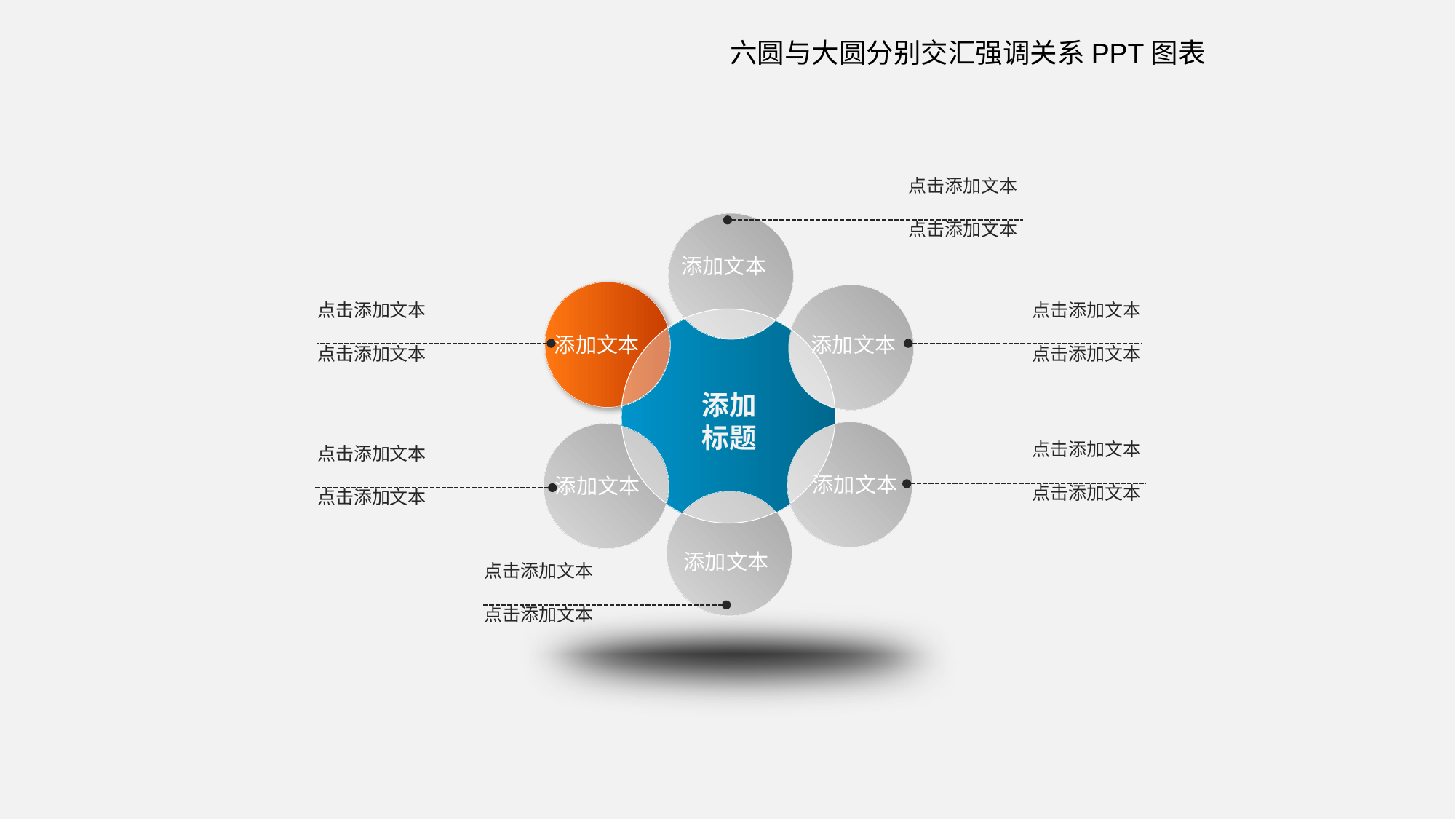

六圆与大圆分别交汇强调关系PPT图表
点击添加文本
点击添加文本

添加文本

点击添加文本
点击添加文本
点击添加文本
点击添加文本

添加文本
添加文本
添加标题

点击添加文本
点击添加文本
点击添加文本
点击添加文本
添加文本
添加文本

添加文本
点击添加文本
点击添加文本